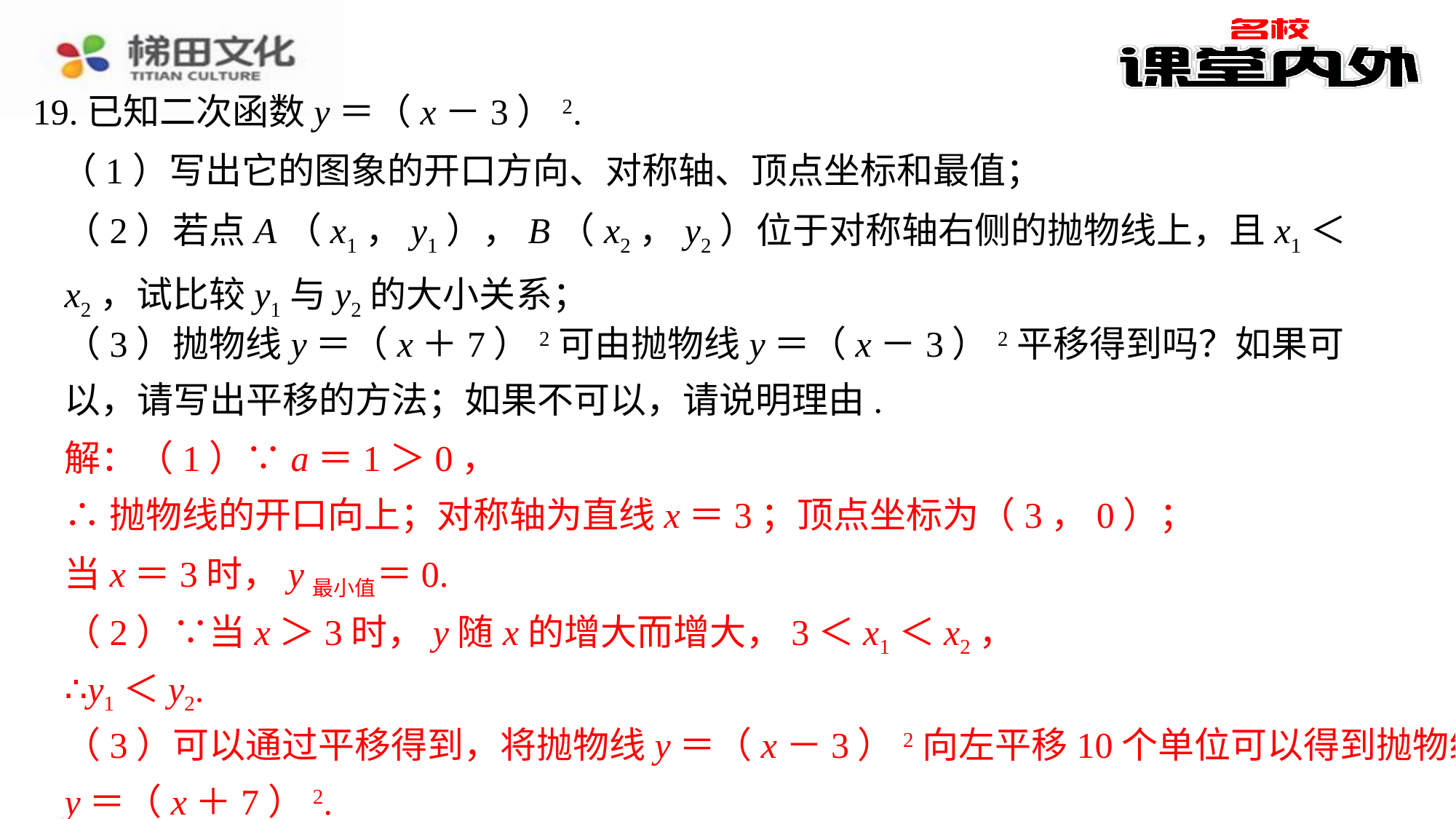

19.已知二次函数y＝（x－3）2.
（1）写出它的图象的开口方向、对称轴、顶点坐标和最值；
（2）若点A（x1，y1），B（x2，y2）位于对称轴右侧的抛物线上，且x1＜x2，试比较y1与y2的大小关系；
（3）抛物线y＝（x＋7）2可由抛物线y＝（x－3）2平移得到吗？如果可以，请写出平移的方法；如果不可以，请说明理由.
解：（1）∵a＝1＞0，
解：（1）∵a＝1＞0，⁠
∴抛物线的开口向上；对称轴为直线x＝3；顶点坐标为（3，0）；⁠
当x＝3时，y最小值＝0.⁠
∴抛物线的开口向上；对称轴为直线x＝3；顶点坐标为（3，0）；
当x＝3时，y最小值＝0.
（2）∵当x＞3时，y随x的增大而增大，3＜x1＜x2，
（2）∵当x＞3时，y随x的增大而增大，3＜x1＜x2，⁠
∴y1＜y2.⁠
∴y1＜y2.
（3）可以通过平移得到，将抛物线y＝（x－3）2向左平移10个单位可以得到抛物线
（3）可以通过平移得到，将抛物线y＝（x－3）2向左平移10个单位可以得到抛物线y＝（x＋7）2.⁠
y＝（x＋7）2.